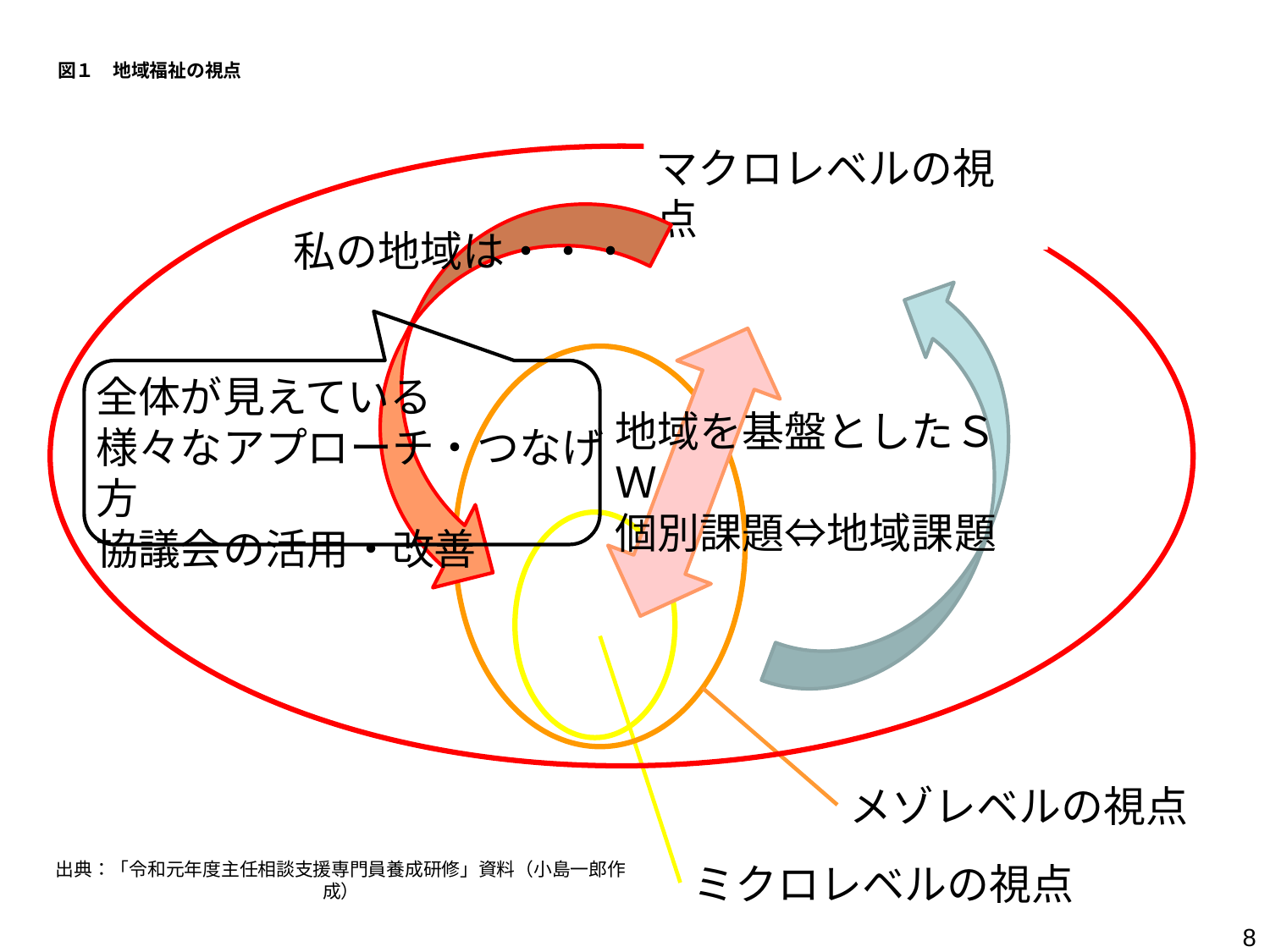

図１　地域福祉の視点
マクロレベルの視点

私の地域は・・・

地域を基盤としたＳＷ
個別課題⇔地域課題

メゾレベルの視点

全体が見えている
様々なアプローチ・つなげ方
協議会の活用・改善

ミクロレベルの視点
出典：「令和元年度主任相談支援専門員養成研修」資料（小島一郎作成）
8